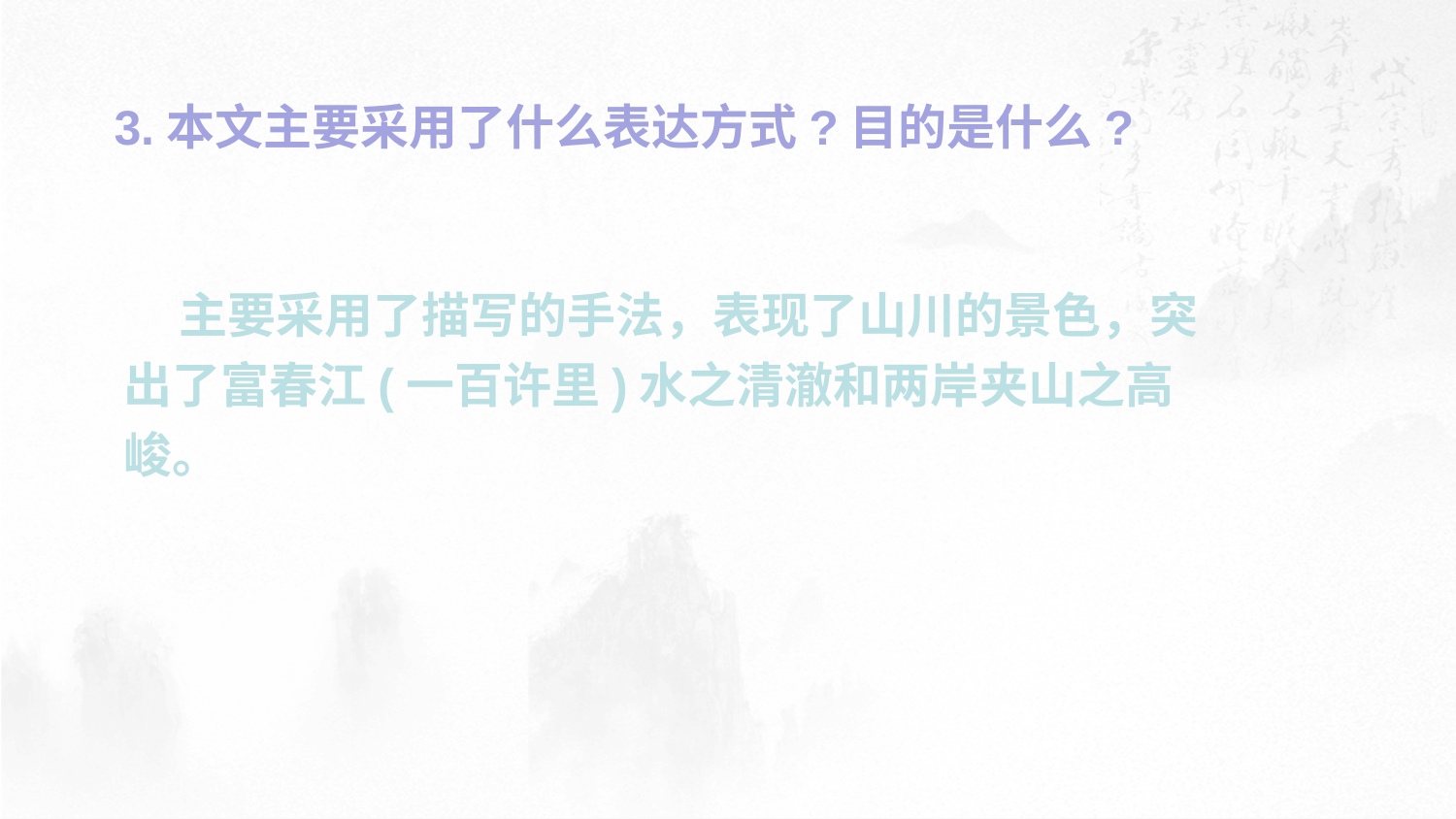

3.本文主要采用了什么表达方式?目的是什么?
    主要采用了描写的手法，表现了山川的景色，突出了富春江(一百许里)水之清澈和两岸夹山之高峻。